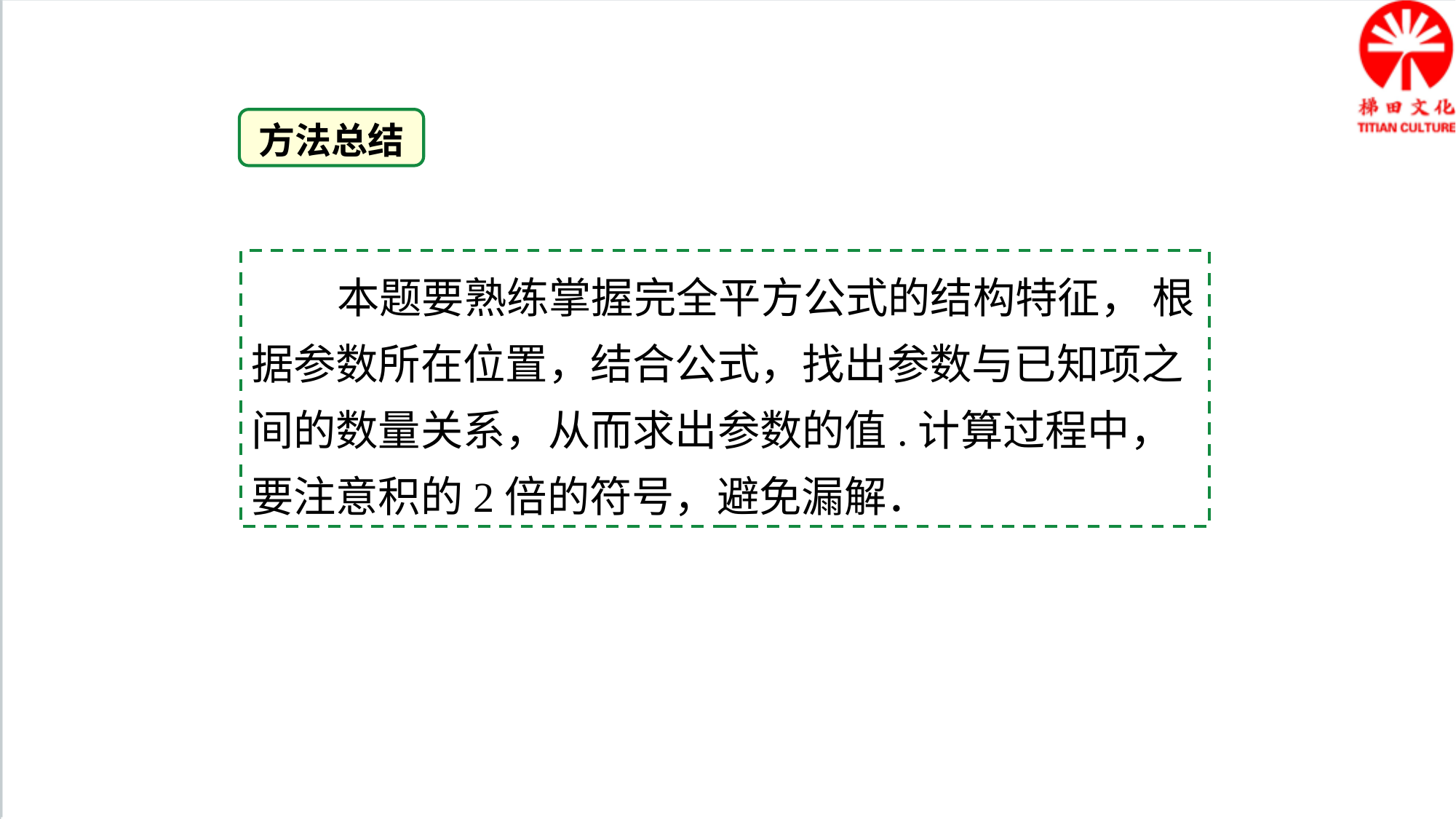

方法总结
        本题要熟练掌握完全平方公式的结构特征， 根据参数所在位置，结合公式，找出参数与已知项之间的数量关系，从而求出参数的值.计算过程中，要注意积的2倍的符号，避免漏解．